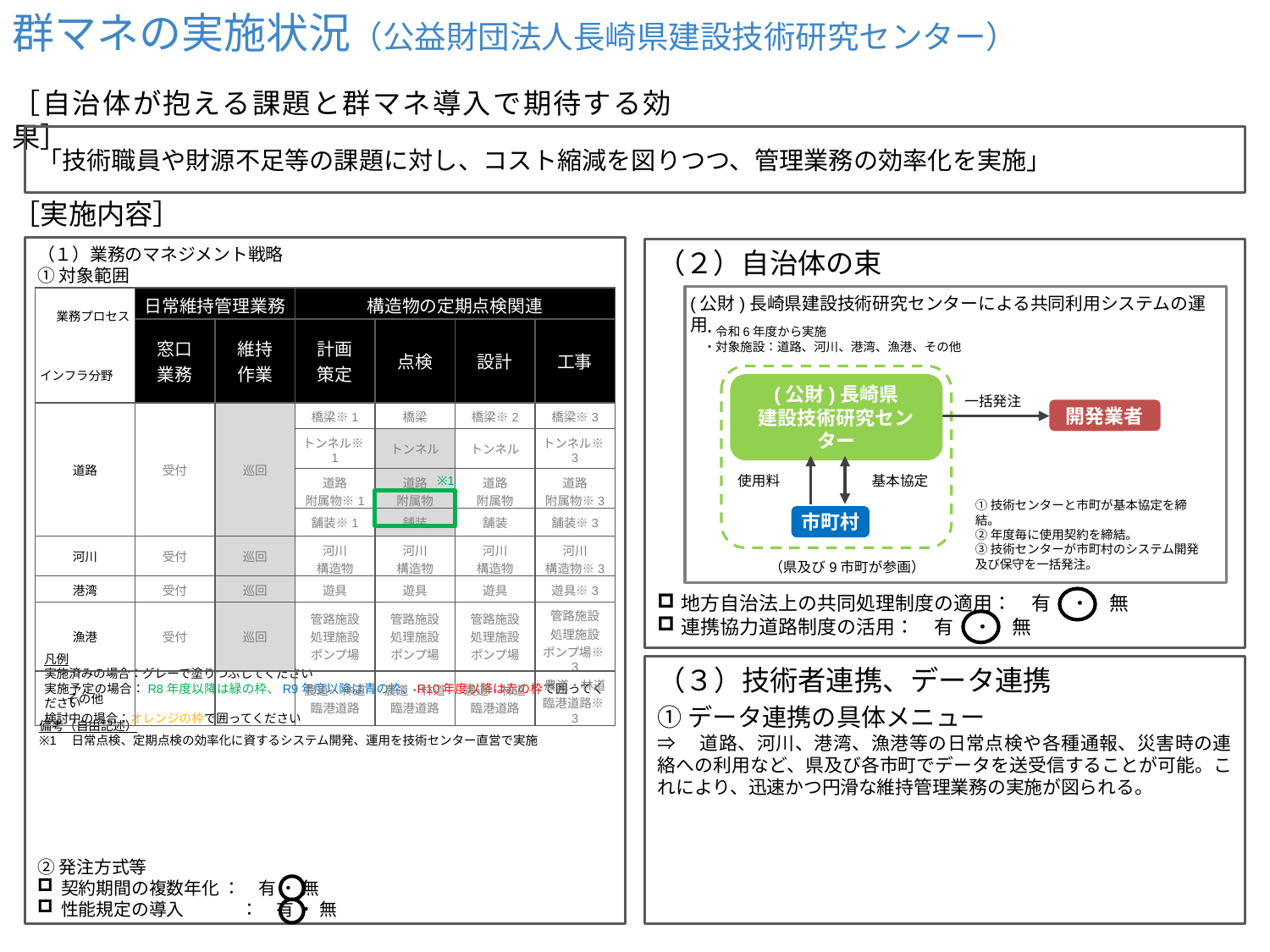

群マネの実施状況（公益財団法人長崎県建設技術研究センター）
［自治体が抱える課題と群マネ導入で期待する効果］
「技術職員や財源不足等の課題に対し、コスト縮減を図りつつ、管理業務の効率化を実施」
［実施内容］
（１）業務のマネジメント戦略
（２）自治体の束
①対象範囲
| 業務プロセス インフラ分野 | 日常維持管理業務 |  |
| --- | --- | --- |
|  | 窓口 業務 | 維持 作業 |
| 道路 | 受付 | 巡回 |
| 河川 | 受付 | 巡回 |
| 港湾 | 受付 | 巡回 |
| 漁港 | 受付 | 巡回 |
| その他 | 受付 | 巡回 |
(公財)長崎県建設技術研究センターによる共同利用システムの運用
| 業務プロセス インフラ分野 | 日常維持管理業務 |  | 構造物の定期点検関連 |  |  |  |
| --- | --- | --- | --- | --- | --- | --- |
|  | 窓口 業務 | 維持 作業 | 計画 策定 | 点検 | 設計 | 工事 |
| 道路 | 受付 | 巡回 | 橋梁※1 | 橋梁 | 橋梁※2 | 橋梁※3 |
|  |  |  | トンネル※1 | トンネル | トンネル | トンネル※3 |
|  |  |  | 道路 附属物※1 | 道路 附属物 | 道路 附属物 | 道路 附属物※3 |
|  |  |  | 舗装※1 | 舗装 | 舗装 | 舗装※3 |
| 河川 | 受付 | 巡回 | 河川 構造物 | 河川 構造物 | 河川 構造物 | 河川 構造物※3 |
| 港湾 | 受付 | 巡回 | 遊具 | 遊具 | 遊具 | 遊具※3 |
| 漁港 | 受付 | 巡回 | 管路施設 処理施設 ポンプ場 | 管路施設 処理施設 ポンプ場 | 管路施設 処理施設 ポンプ場 | 管路施設 処理施設 ポンプ場※3 |
| その他 |  |  | 農道・林道 臨港道路 | 農道・林道 臨港道路 | 農道・林道 臨港道路 | 農道・林道 臨港道路※3 |
・令和6年度から実施
・対象施設：道路、河川、港湾、漁港、その他

一括発注
(公財)長崎県
建設技術研究センター
開発業者
使用料
基本協定
※1

①技術センターと市町が基本協定を締結。
②年度毎に使用契約を締結。
③技術センターが市町村のシステム開発及び保守を一括発注。
市町村
（県及び9市町が参画）
地方自治法上の共同処理制度の適用：　有　・　無
連携協力道路制度の活用：　有　・　無

凡例
実施済みの場合：グレーで塗りつぶしてください
実施予定の場合：R8年度以降は緑の枠、R9年度以降は青の枠、R10年度以降は赤の枠で囲ってください
検討中の場合：オレンジの枠で囲ってください
（３）技術者連携、データ連携
①データ連携の具体メニュー
⇒　道路、河川、港湾、漁港等の日常点検や各種通報、災害時の連絡への利用など、県及び各市町でデータを送受信することが可能。これにより、迅速かつ円滑な維持管理業務の実施が図られる。
備考（自由記述）
※1　日常点検、定期点検の効率化に資するシステム開発、運用を技術センター直営で実施
②発注方式等
契約期間の複数年化 ：　有 ・ 無
性能規定の導入　　　 ：　有 ・ 無